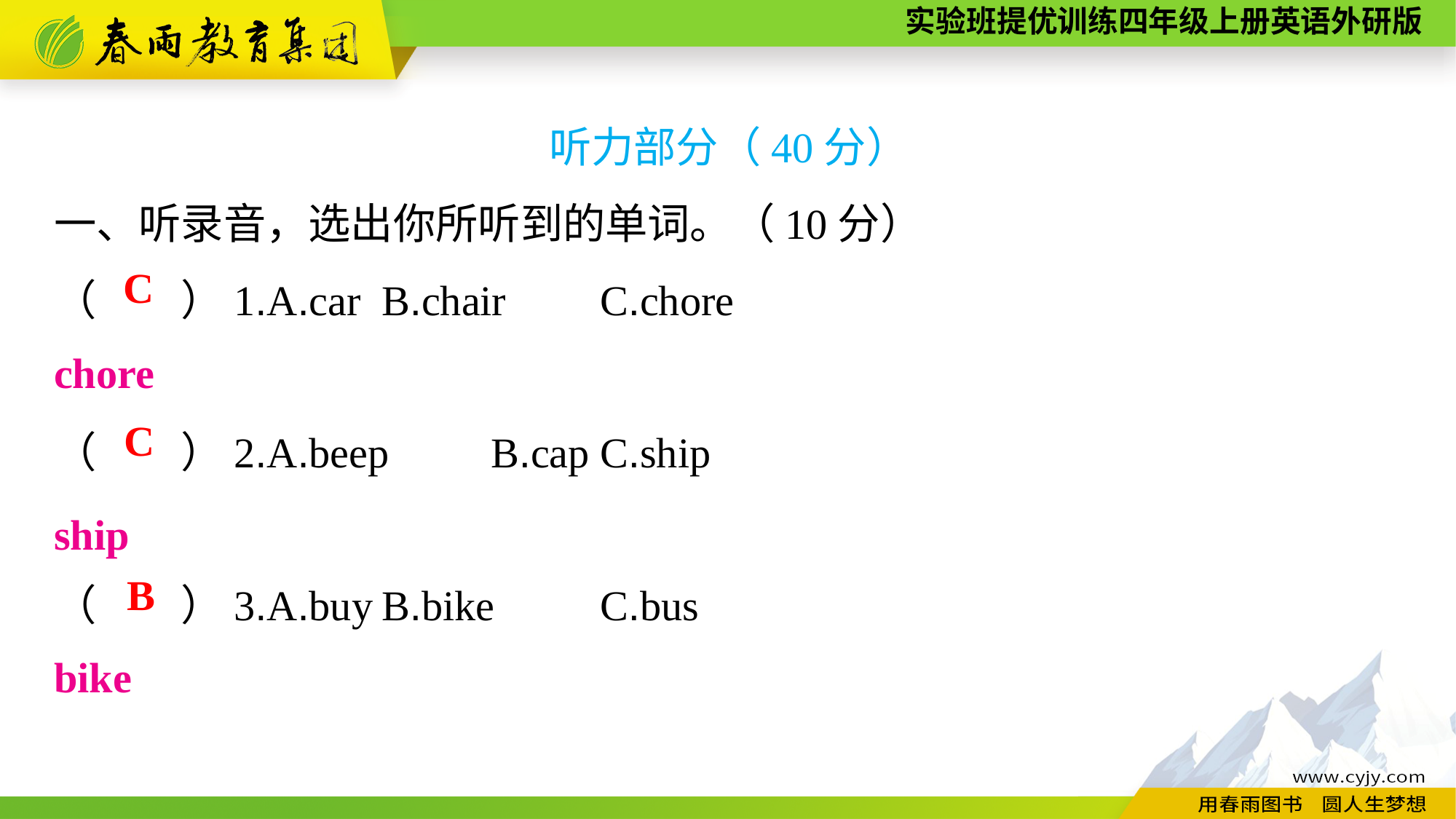

听力部分（40分）
一、听录音，选出你所听到的单词。（10分）
（　　）1.A.car	B.chair	C.chore

（　　）2.A.beep	B.cap	C.ship

（　　）3.A.buy	B.bike	C.bus

C
chore
C
ship
B
bike